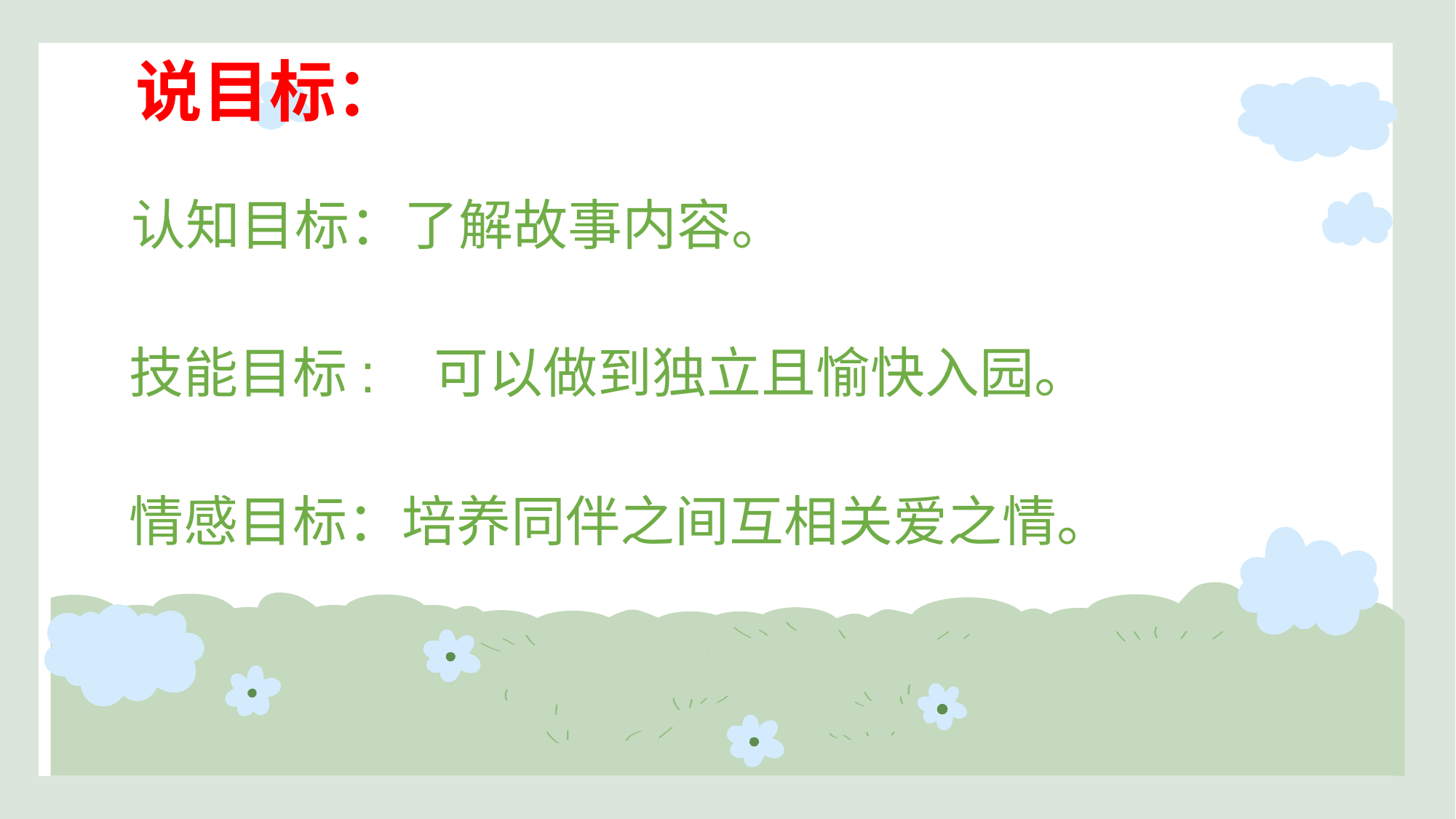

说目标：

       认知目标：了解故事内容。

     技能目标:   可以做到独立且愉快入园。

     情感目标：培养同伴之间互相关爱之情。